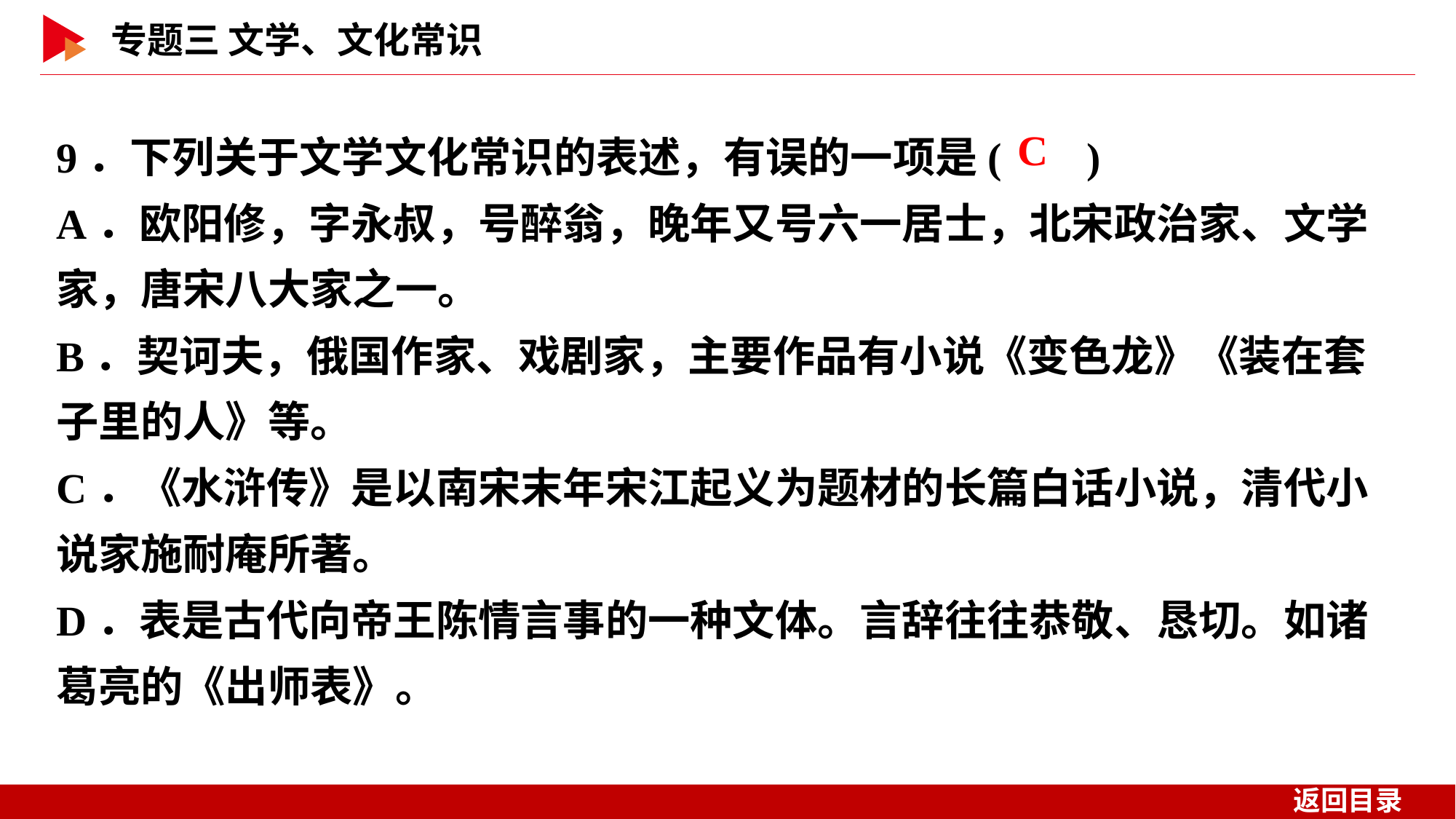

9．下列关于文学文化常识的表述，有误的一项是(        )
A．欧阳修，字永叔，号醉翁，晚年又号六一居士，北宋政治家、文学家，唐宋八大家之一。
B．契诃夫，俄国作家、戏剧家，主要作品有小说《变色龙》《装在套子里的人》等。
C．《水浒传》是以南宋末年宋江起义为题材的长篇白话小说，清代小说家施耐庵所著。
D．表是古代向帝王陈情言事的一种文体。言辞往往恭敬、恳切。如诸葛亮的《出师表》。
   C